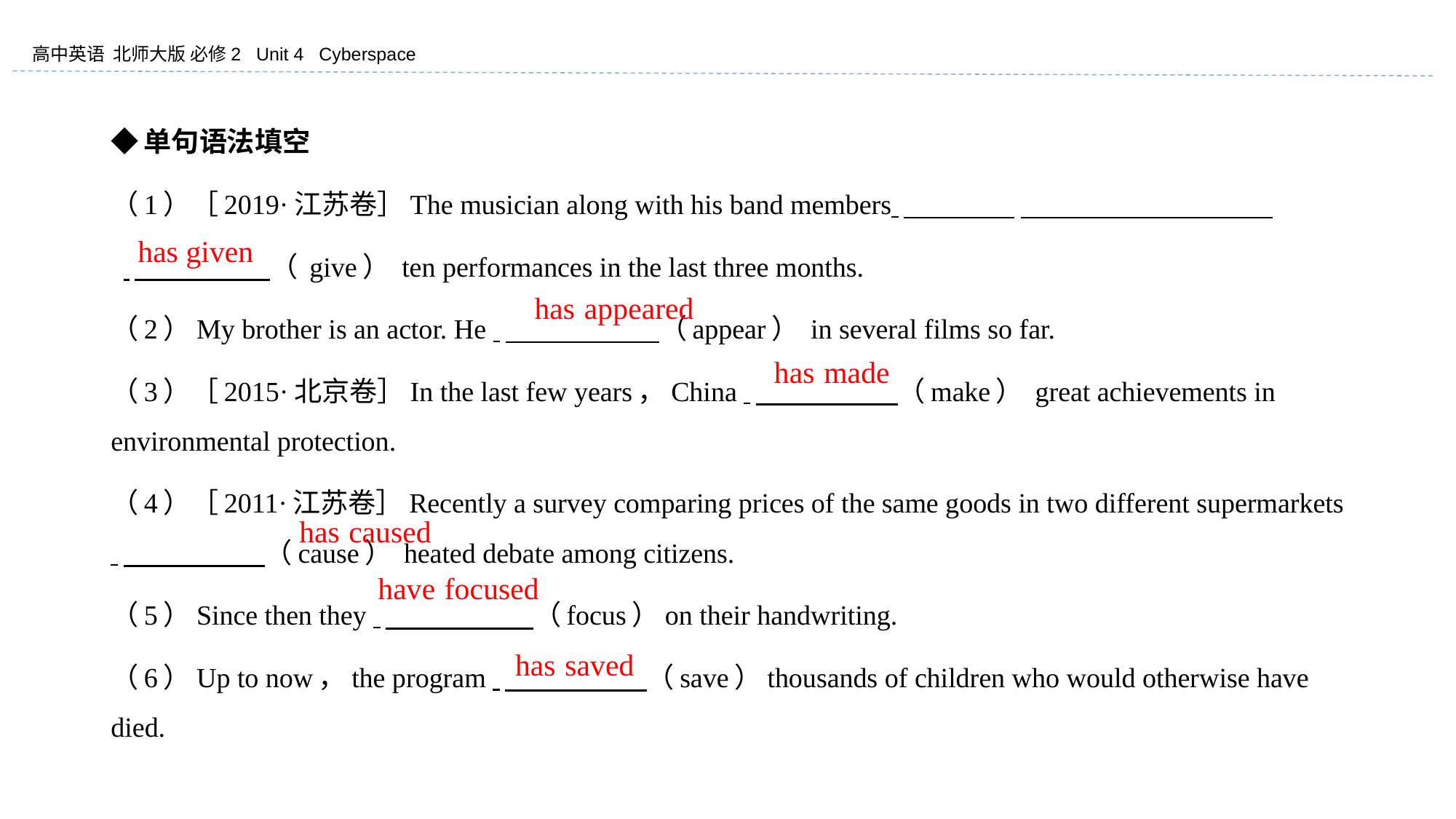

◆单句语法填空
（1）［2019·江苏卷］The musician along with his band members
   　　　　    （ give） ten performances in the last three months.
（2）My brother is an actor. He  　　　　       （appear） in several films so far.
（3）［2015·北京卷］In the last few years，China  　　　　     （make） great achievements in environmental protection.
（4）［2011·江苏卷］Recently a survey comparing prices of the same goods in two different supermarkets  　　　　     （cause） heated debate among citizens.
（5）Since then they  　　　　      （focus）on their handwriting.
（6）Up to now，the program  　　　　     （save）thousands of children who would otherwise have died.
has given

　has appeared

has made

has caused
have focused
has saved